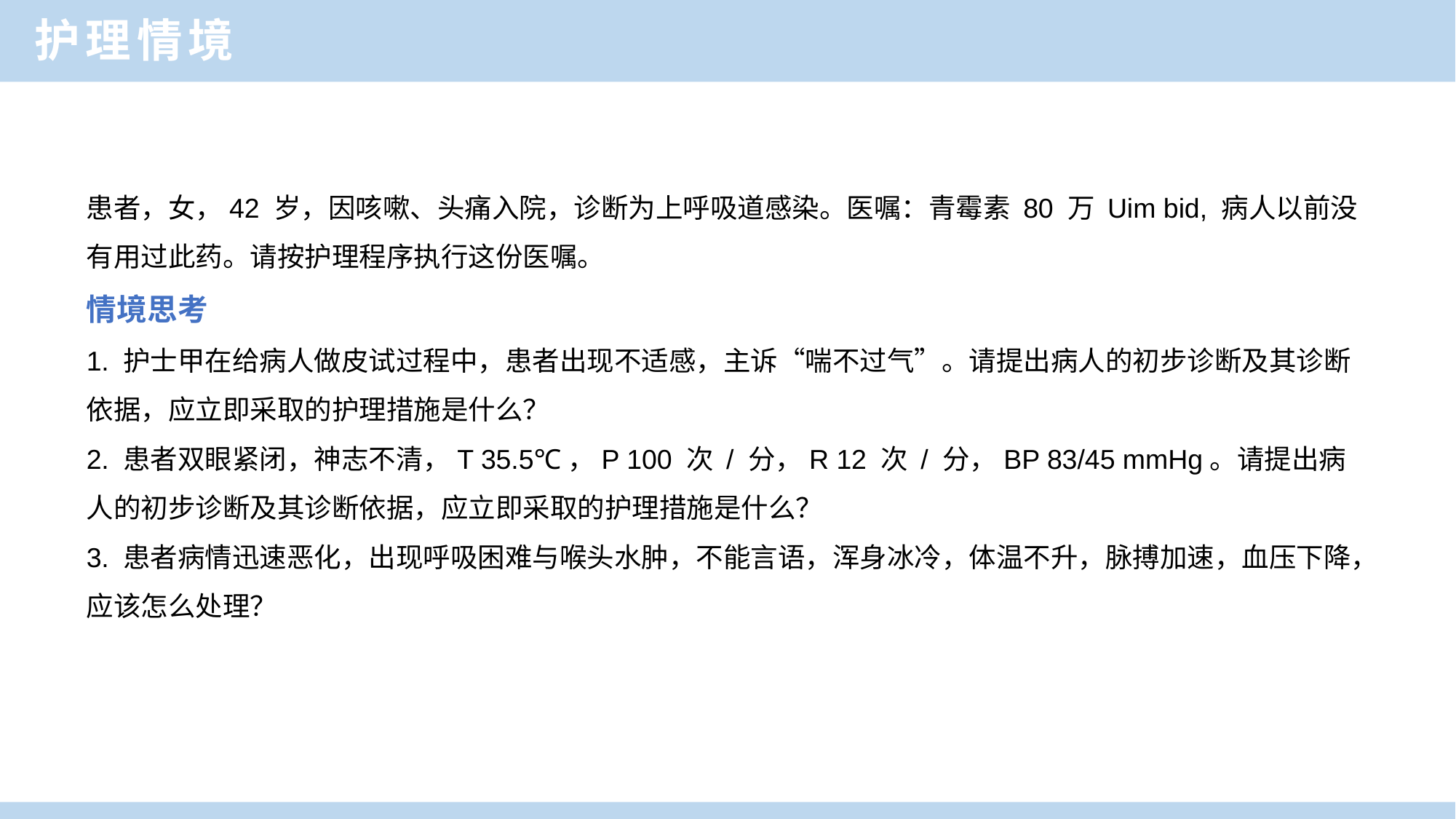

护理情境
患者，女，42 岁，因咳嗽、头痛入院，诊断为上呼吸道感染。医嘱：青霉素 80 万 Uim bid, 病人以前没有用过此药。请按护理程序执行这份医嘱。
情境思考
1. 护士甲在给病人做皮试过程中，患者出现不适感，主诉“喘不过气”。请提出病人的初步诊断及其诊断依据，应立即采取的护理措施是什么？
2. 患者双眼紧闭，神志不清，T 35.5℃，P 100 次 / 分，R 12 次 / 分，BP 83/45 mmHg。请提出病人的初步诊断及其诊断依据，应立即采取的护理措施是什么？
3. 患者病情迅速恶化，出现呼吸困难与喉头水肿，不能言语，浑身冰冷，体温不升，脉搏加速，血压下降，应该怎么处理？